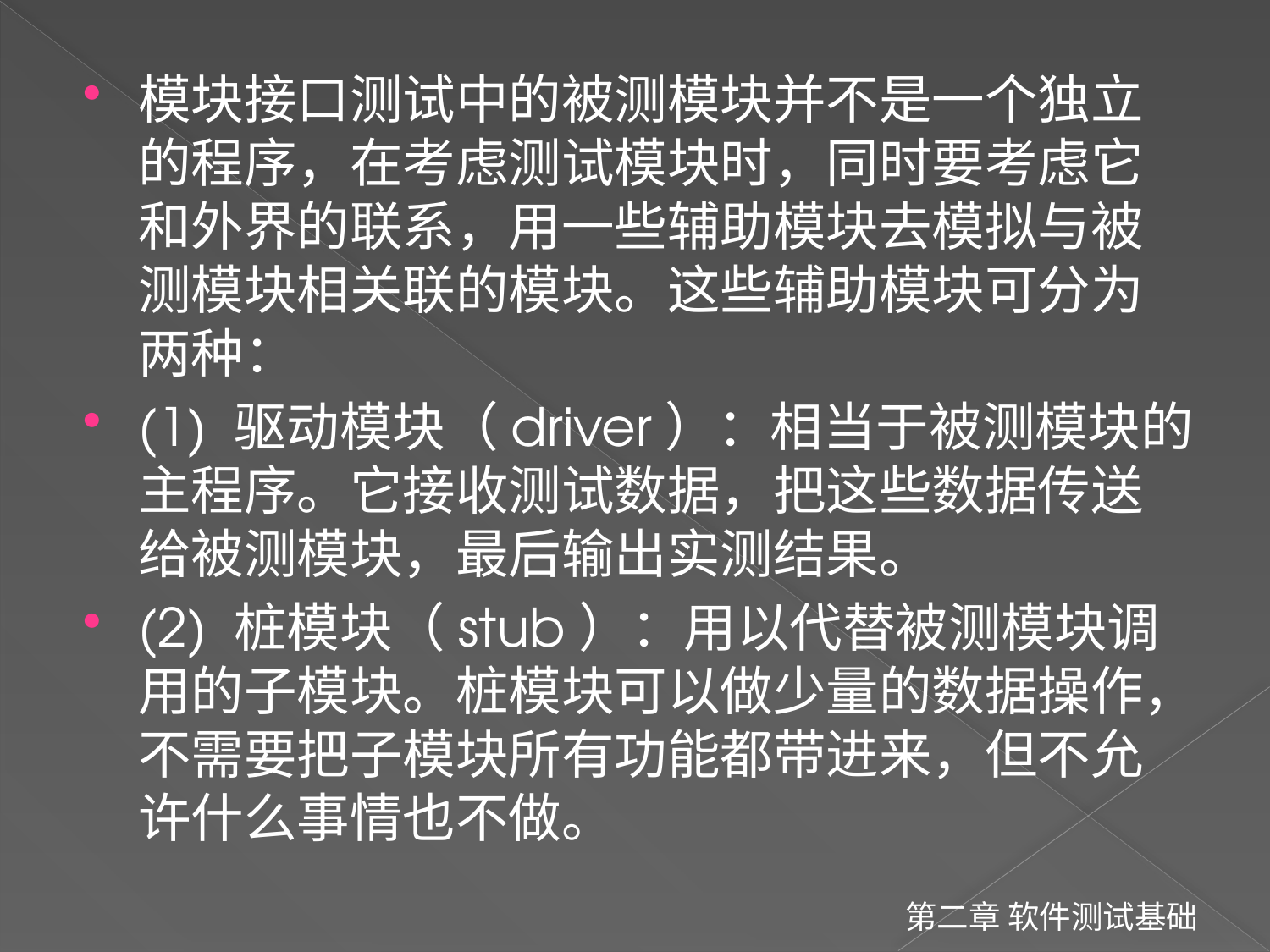

模块接口测试中的被测模块并不是一个独立的程序，在考虑测试模块时，同时要考虑它和外界的联系，用一些辅助模块去模拟与被测模块相关联的模块。这些辅助模块可分为两种：
(1) 驱动模块（driver）：相当于被测模块的主程序。它接收测试数据，把这些数据传送给被测模块，最后输出实测结果。
(2) 桩模块（stub）：用以代替被测模块调用的子模块。桩模块可以做少量的数据操作，不需要把子模块所有功能都带进来，但不允许什么事情也不做。